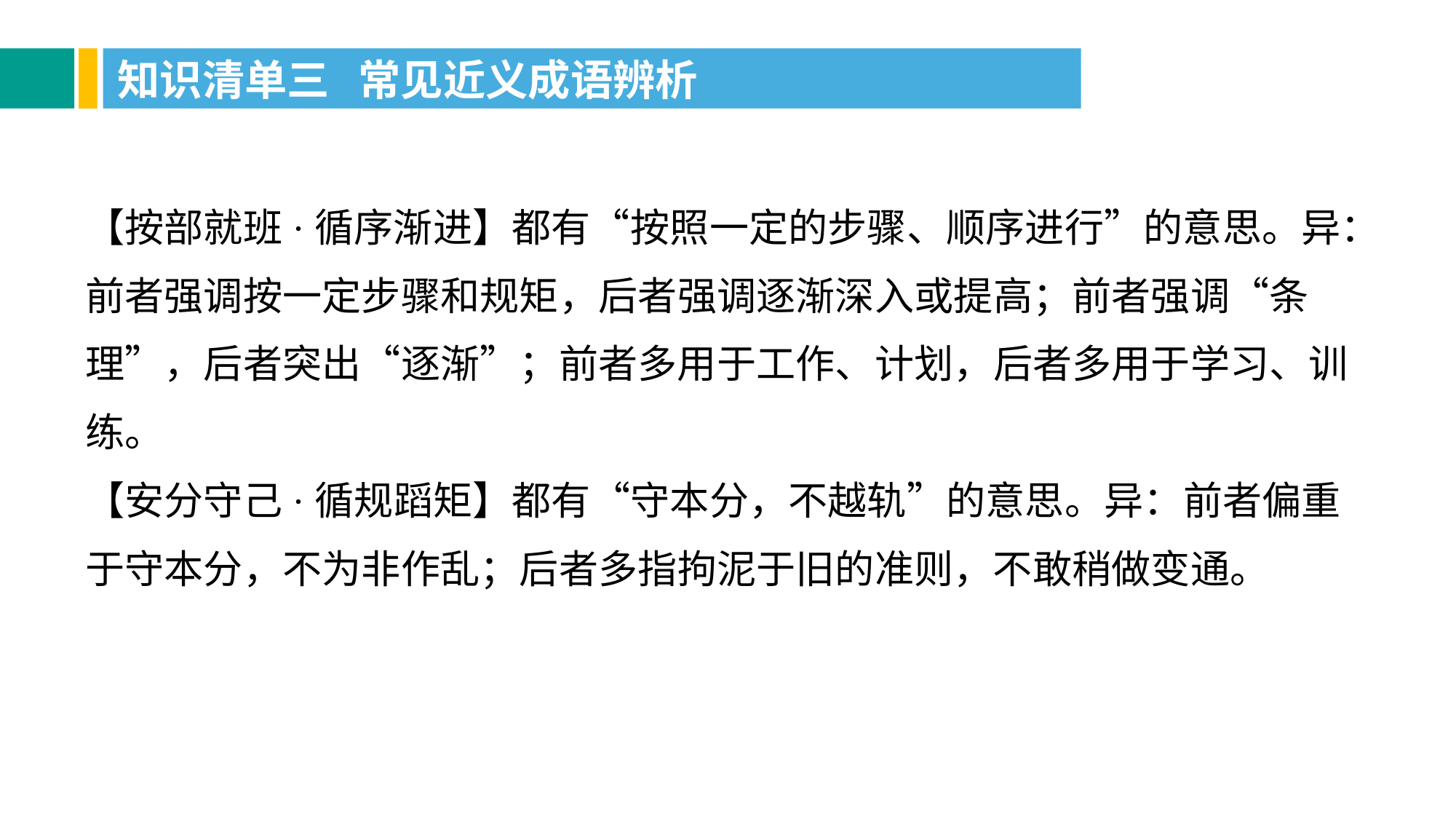

知识清单三   常见近义成语辨析

【按部就班·循序渐进】都有“按照一定的步骤、顺序进行”的意思。异：前者强调按一定步骤和规矩，后者强调逐渐深入或提高；前者强调“条理”，后者突出“逐渐”；前者多用于工作、计划，后者多用于学习、训练。
【安分守己·循规蹈矩】都有“守本分，不越轨”的意思。异：前者偏重于守本分，不为非作乱；后者多指拘泥于旧的准则，不敢稍做变通。